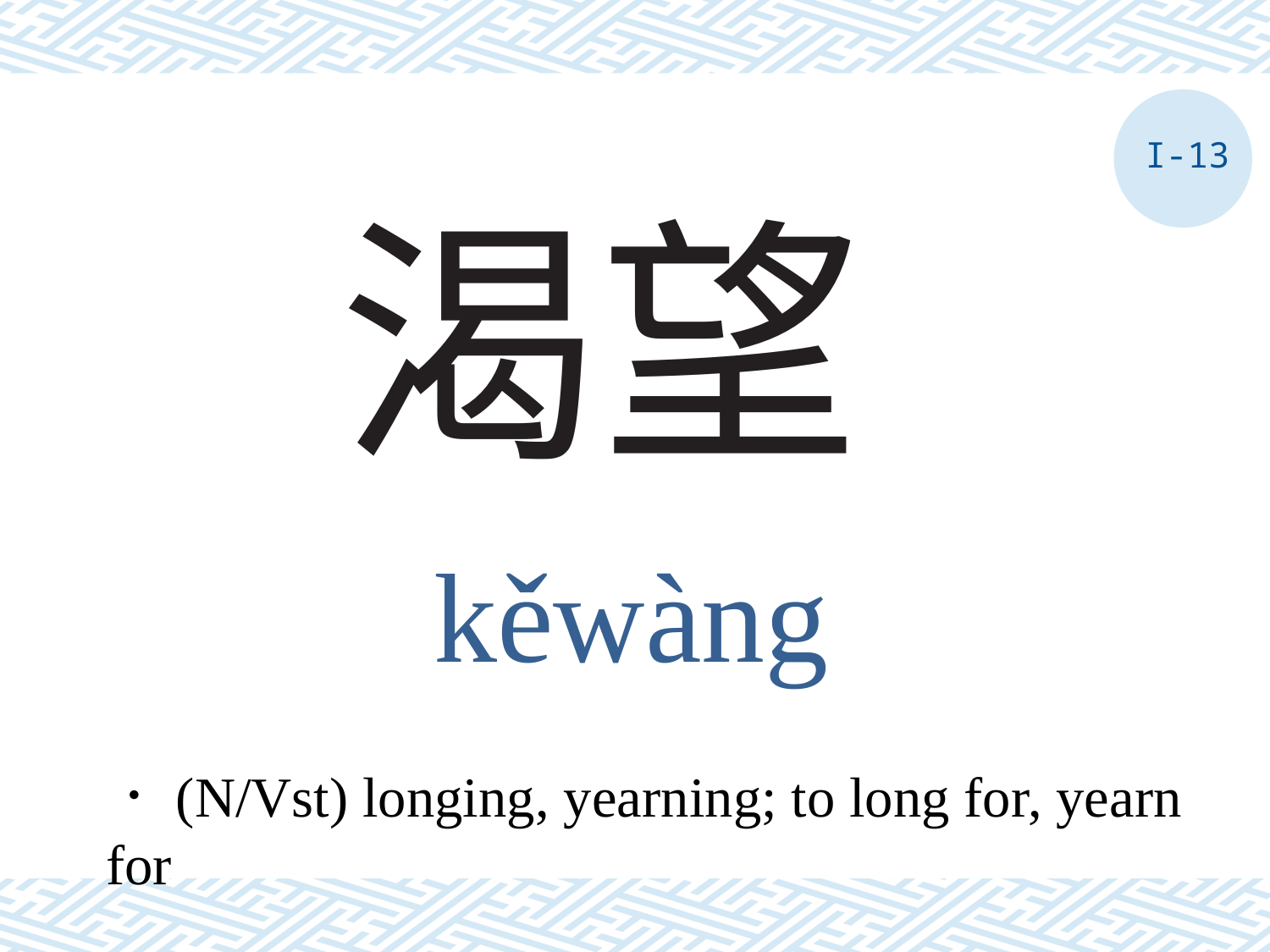

I-13

# 渴望
kěwàng
．(N/Vst) longing, yearning; to long for, yearn for